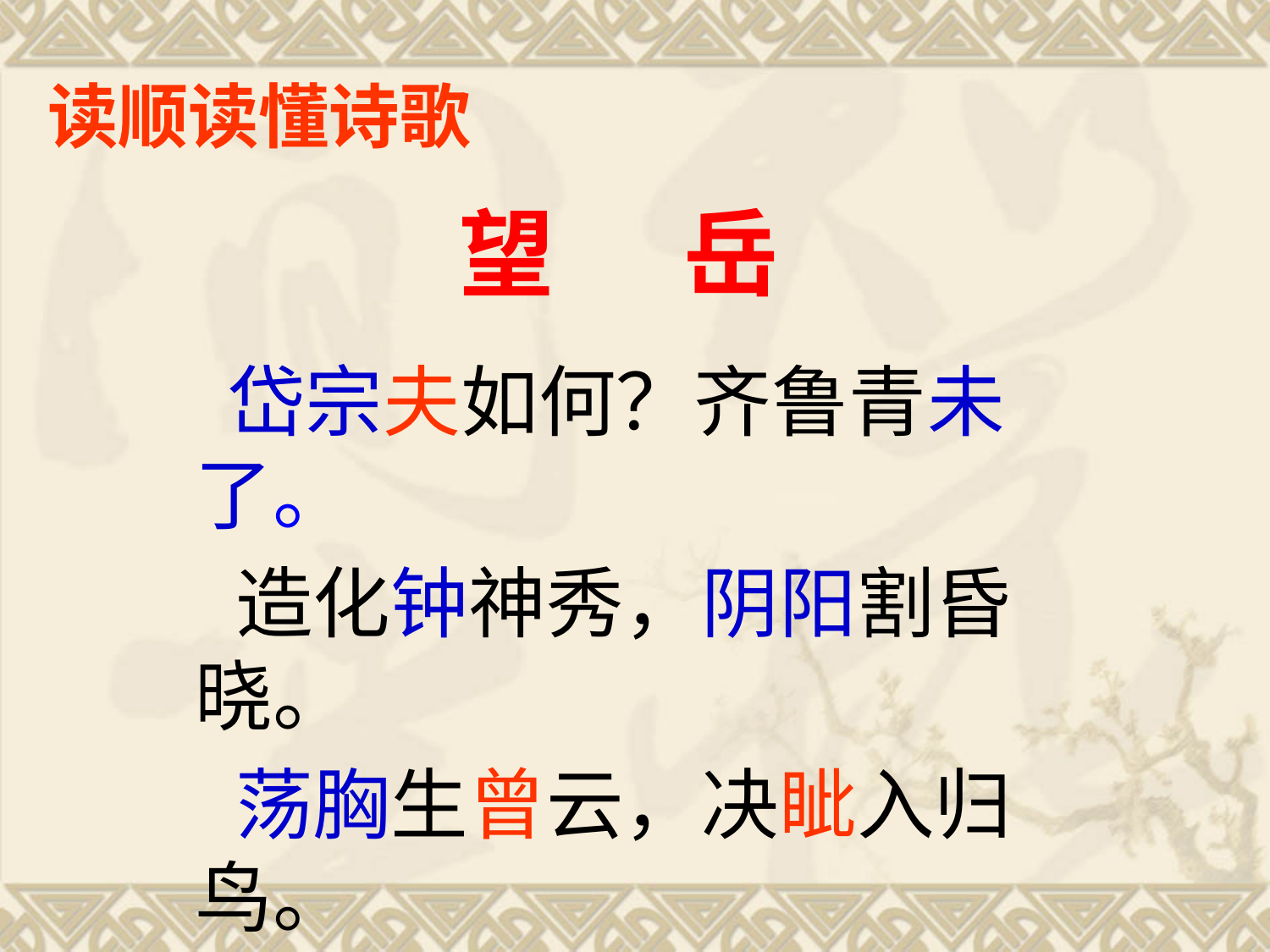

读顺读懂诗歌
# 望      岳
    岱宗夫如何？齐鲁青未了。
    造化钟神秀，阴阳割昏晓。
    荡胸生曾云，决眦入归鸟。
    会当凌绝顶，一览众山小。